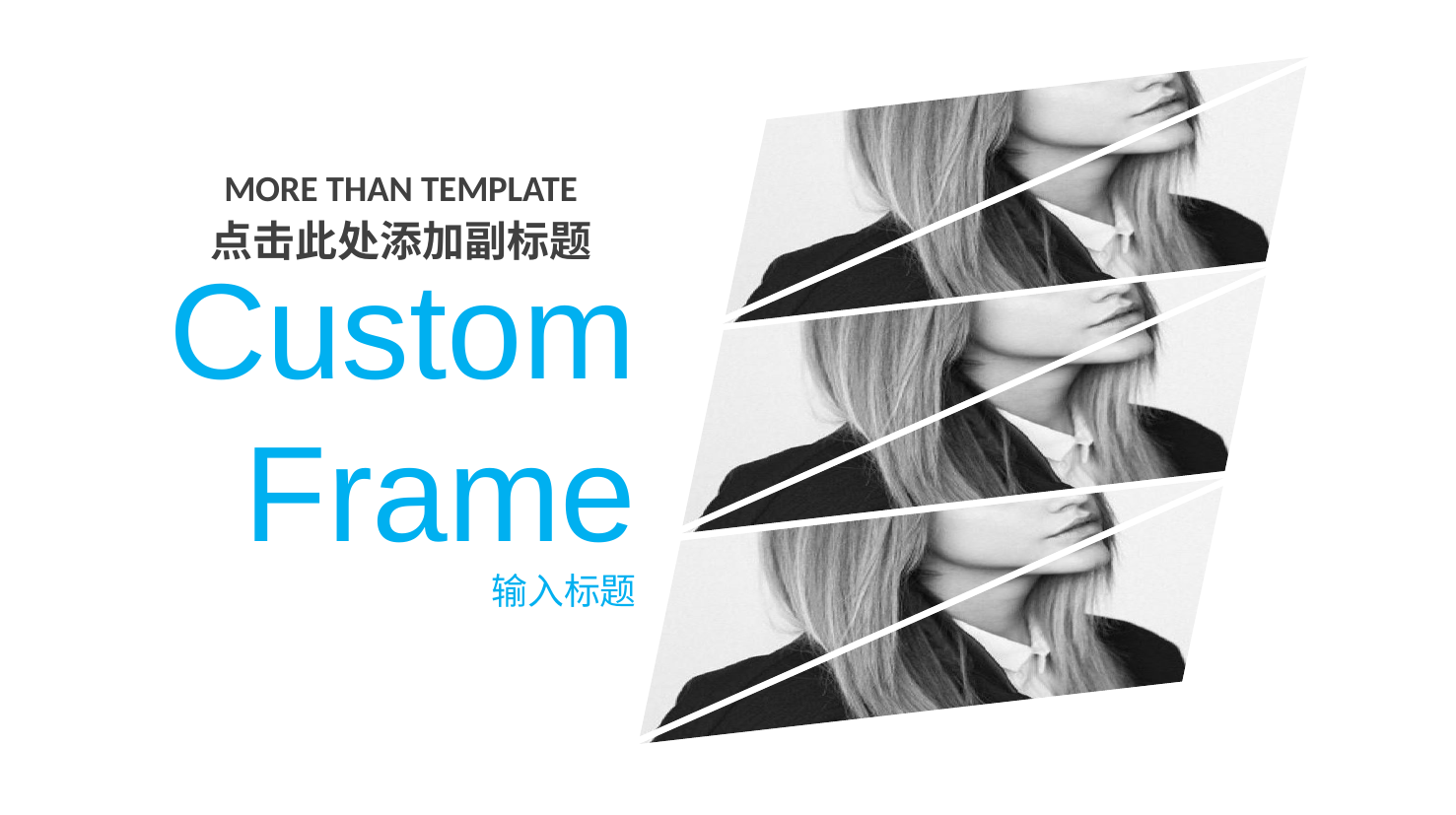

MORE THAN TEMPLATE
点击此处添加副标题
Custom Frame
输入标题